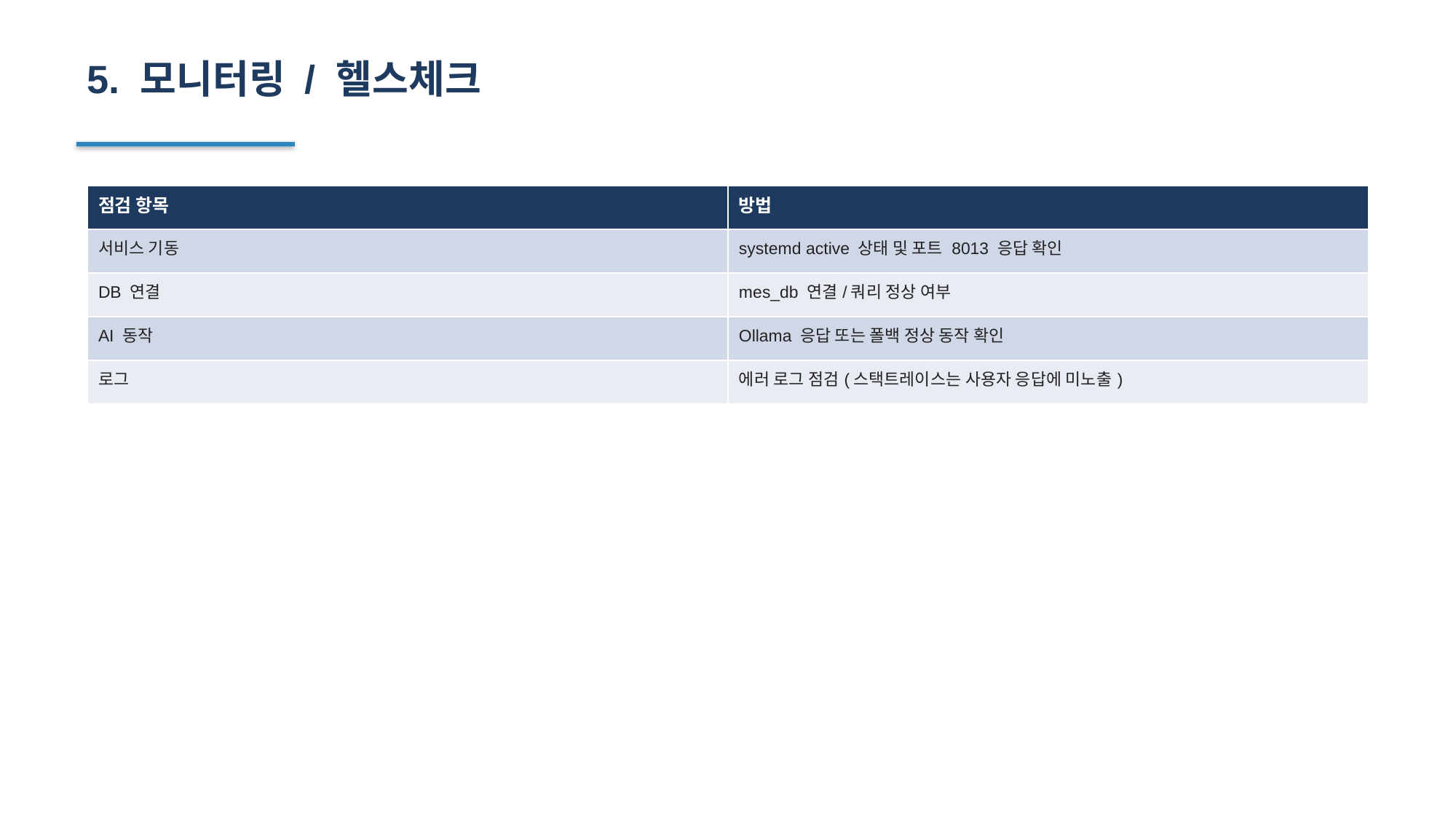

5. 모니터링 / 헬스체크

| 점검 항목 | 방법 |
| --- | --- |
| 서비스 기동 | systemd active 상태 및 포트 8013 응답 확인 |
| DB 연결 | mes\_db 연결/쿼리 정상 여부 |
| AI 동작 | Ollama 응답 또는 폴백 정상 동작 확인 |
| 로그 | 에러 로그 점검(스택트레이스는 사용자 응답에 미노출) |